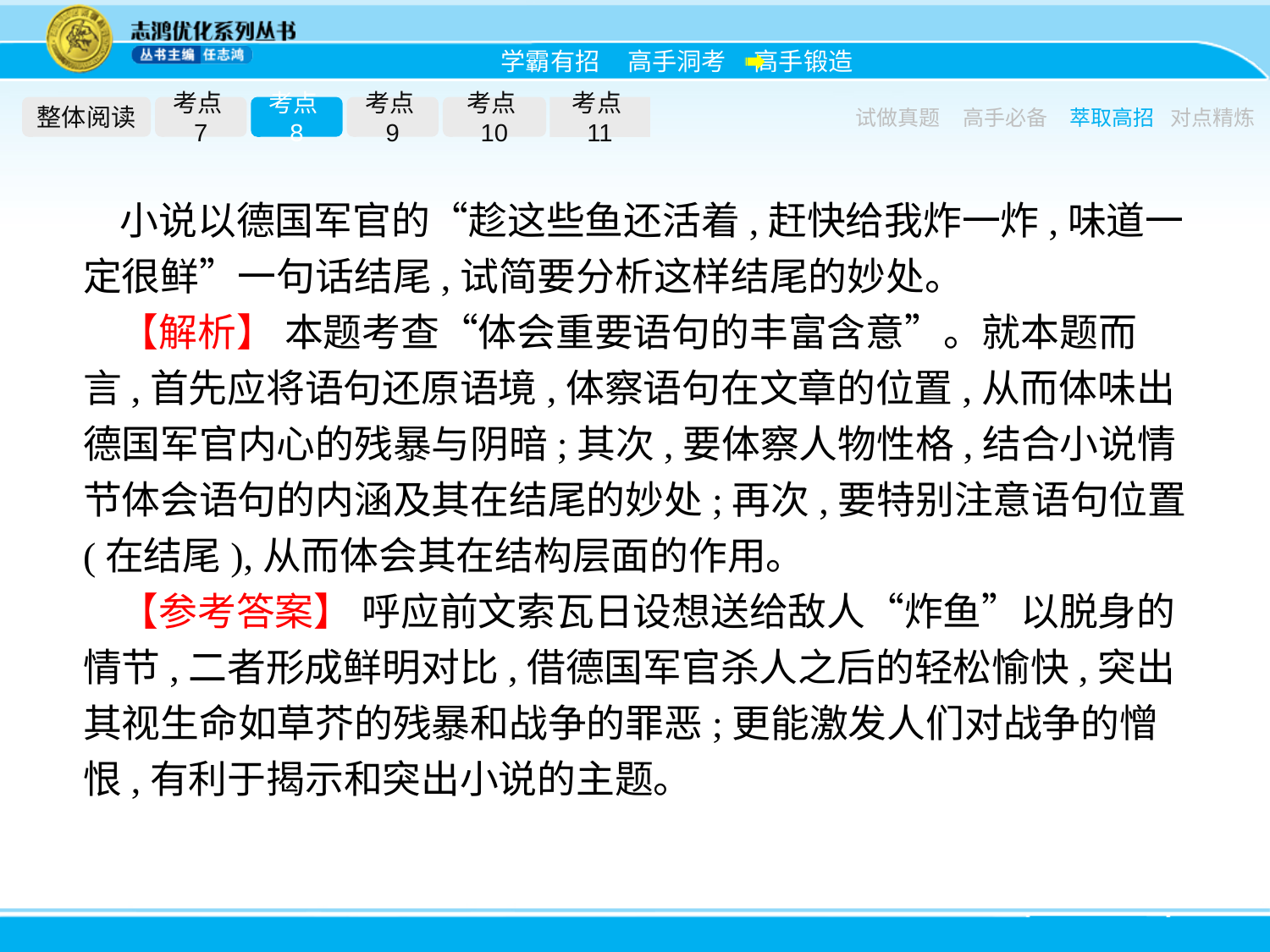

整体阅读
考点7
考点8
考点9
考点10
考点11
试做真题
高手必备
萃取高招
对点精炼
小说以德国军官的“趁这些鱼还活着,赶快给我炸一炸,味道一定很鲜”一句话结尾,试简要分析这样结尾的妙处。
【解析】 本题考查“体会重要语句的丰富含意”。就本题而言,首先应将语句还原语境,体察语句在文章的位置,从而体味出德国军官内心的残暴与阴暗;其次,要体察人物性格,结合小说情节体会语句的内涵及其在结尾的妙处;再次,要特别注意语句位置(在结尾),从而体会其在结构层面的作用。
【参考答案】 呼应前文索瓦日设想送给敌人“炸鱼”以脱身的情节,二者形成鲜明对比,借德国军官杀人之后的轻松愉快,突出其视生命如草芥的残暴和战争的罪恶;更能激发人们对战争的憎恨,有利于揭示和突出小说的主题。